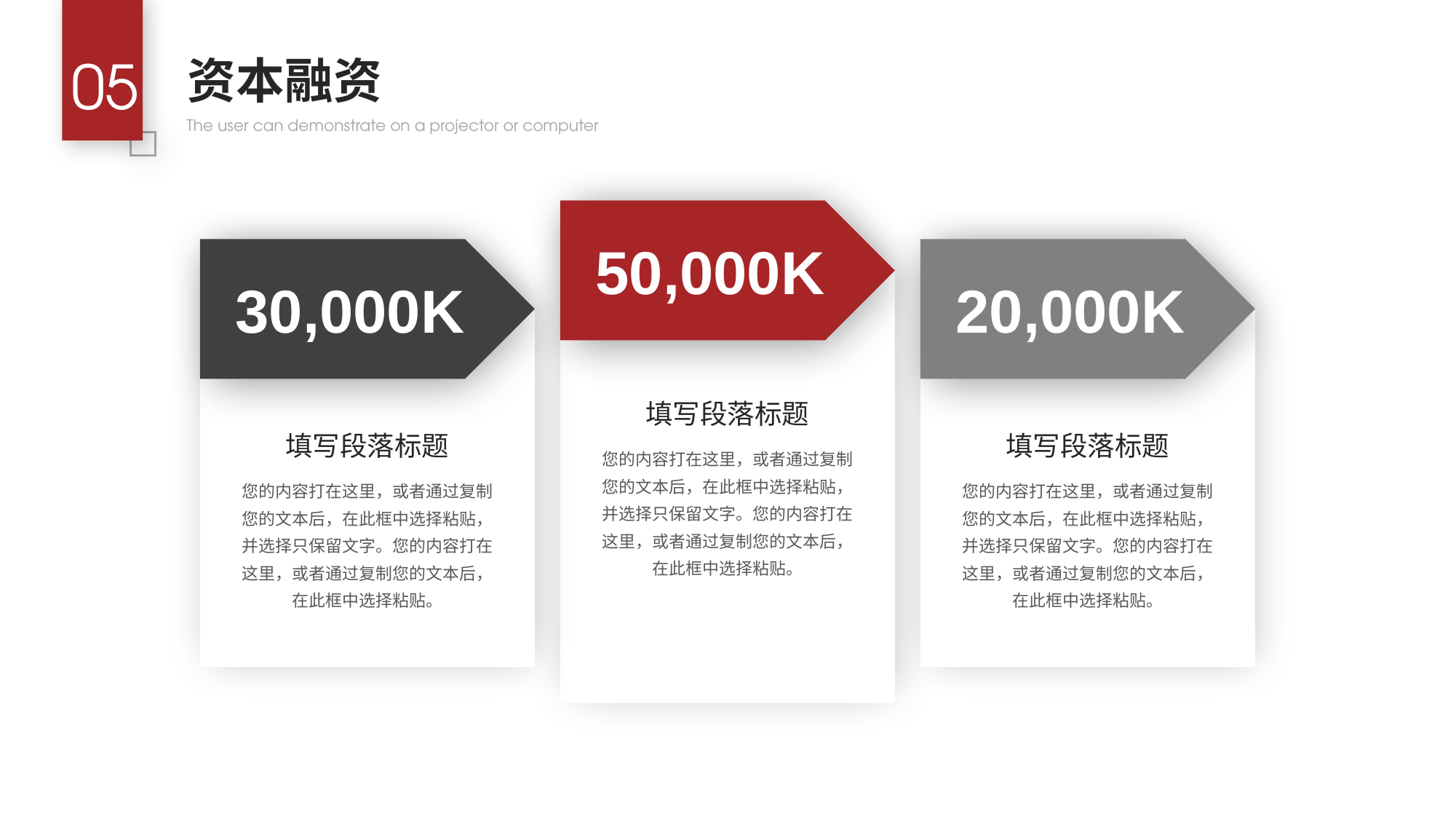

05
资本融资
The user can demonstrate on a projector or computer

50,000K

30,000K
20,000K
填写段落标题
您的内容打在这里，或者通过复制您的文本后，在此框中选择粘贴，并选择只保留文字。您的内容打在这里，或者通过复制您的文本后，在此框中选择粘贴。
填写段落标题
您的内容打在这里，或者通过复制您的文本后，在此框中选择粘贴，并选择只保留文字。您的内容打在这里，或者通过复制您的文本后，在此框中选择粘贴。
填写段落标题
您的内容打在这里，或者通过复制您的文本后，在此框中选择粘贴，并选择只保留文字。您的内容打在这里，或者通过复制您的文本后，在此框中选择粘贴。